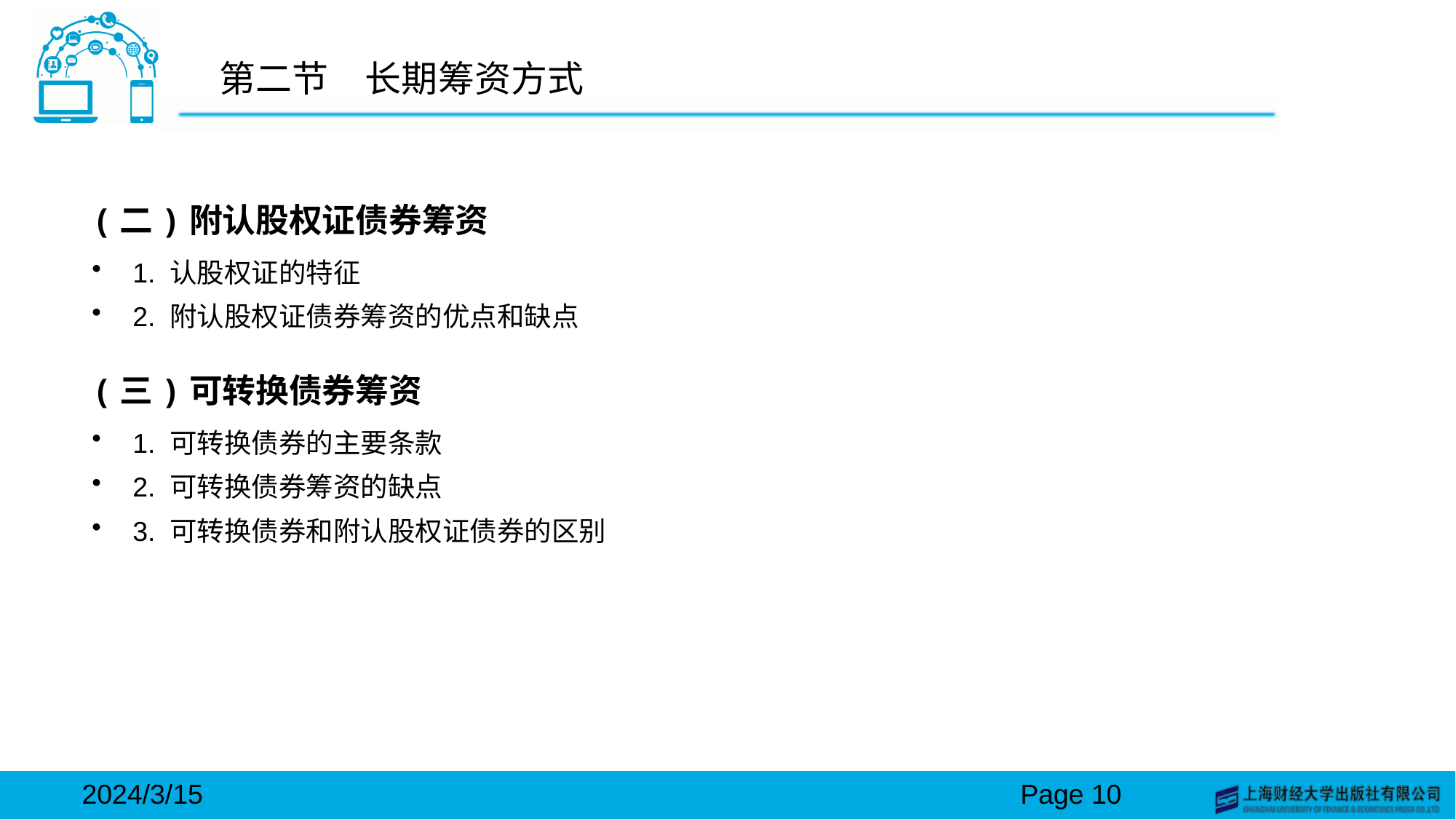

# 第二节　长期筹资方式
(二)附认股权证债券筹资
1. 认股权证的特征
2. 附认股权证债券筹资的优点和缺点
(三)可转换债券筹资
1. 可转换债券的主要条款
2. 可转换债券筹资的缺点
3. 可转换债券和附认股权证债券的区别

2024/3/15
Page 10